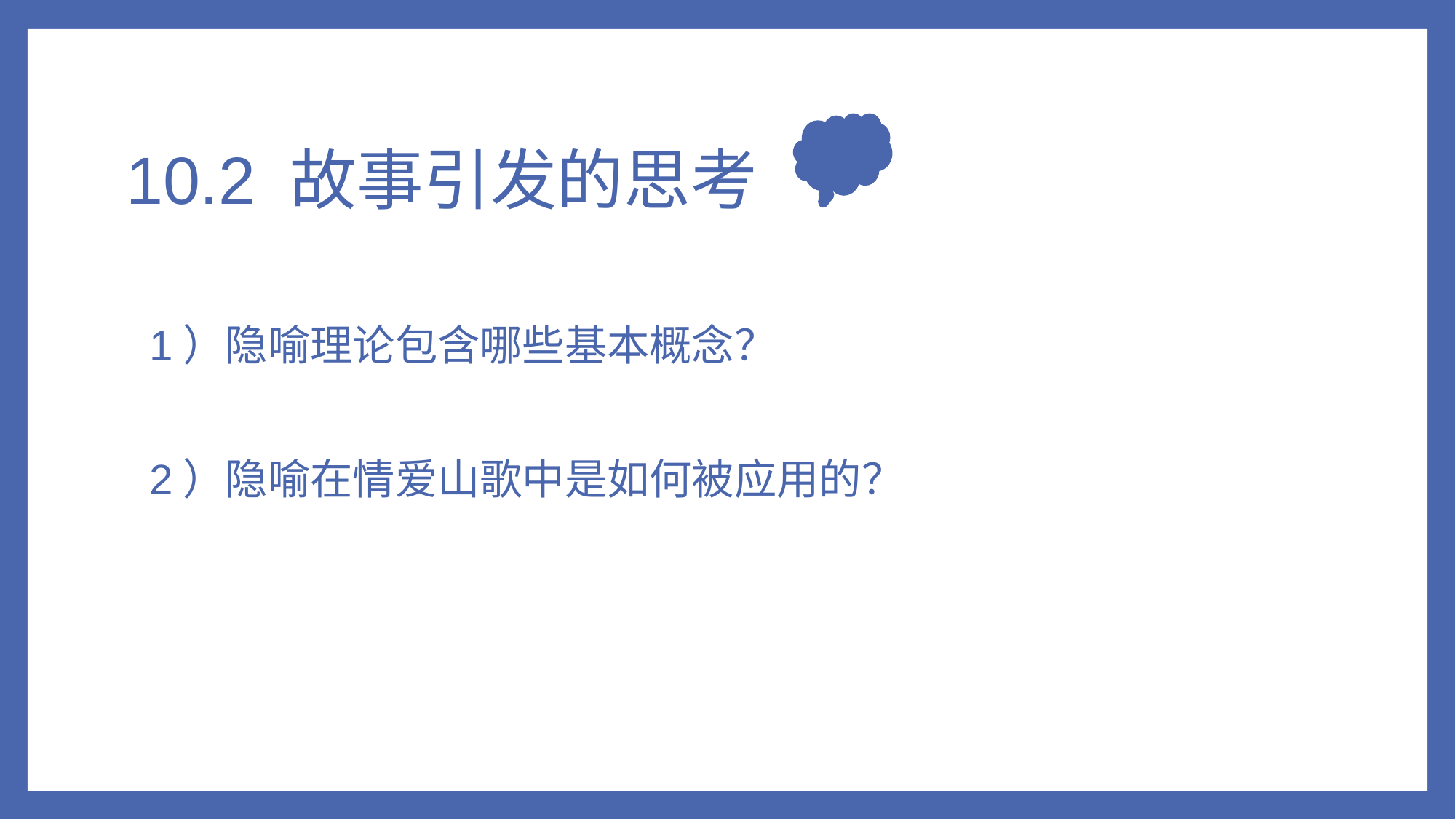

# 10.2 故事引发的思考

1）隐喻理论包含哪些基本概念？

2）隐喻在情爱山歌中是如何被应用的？